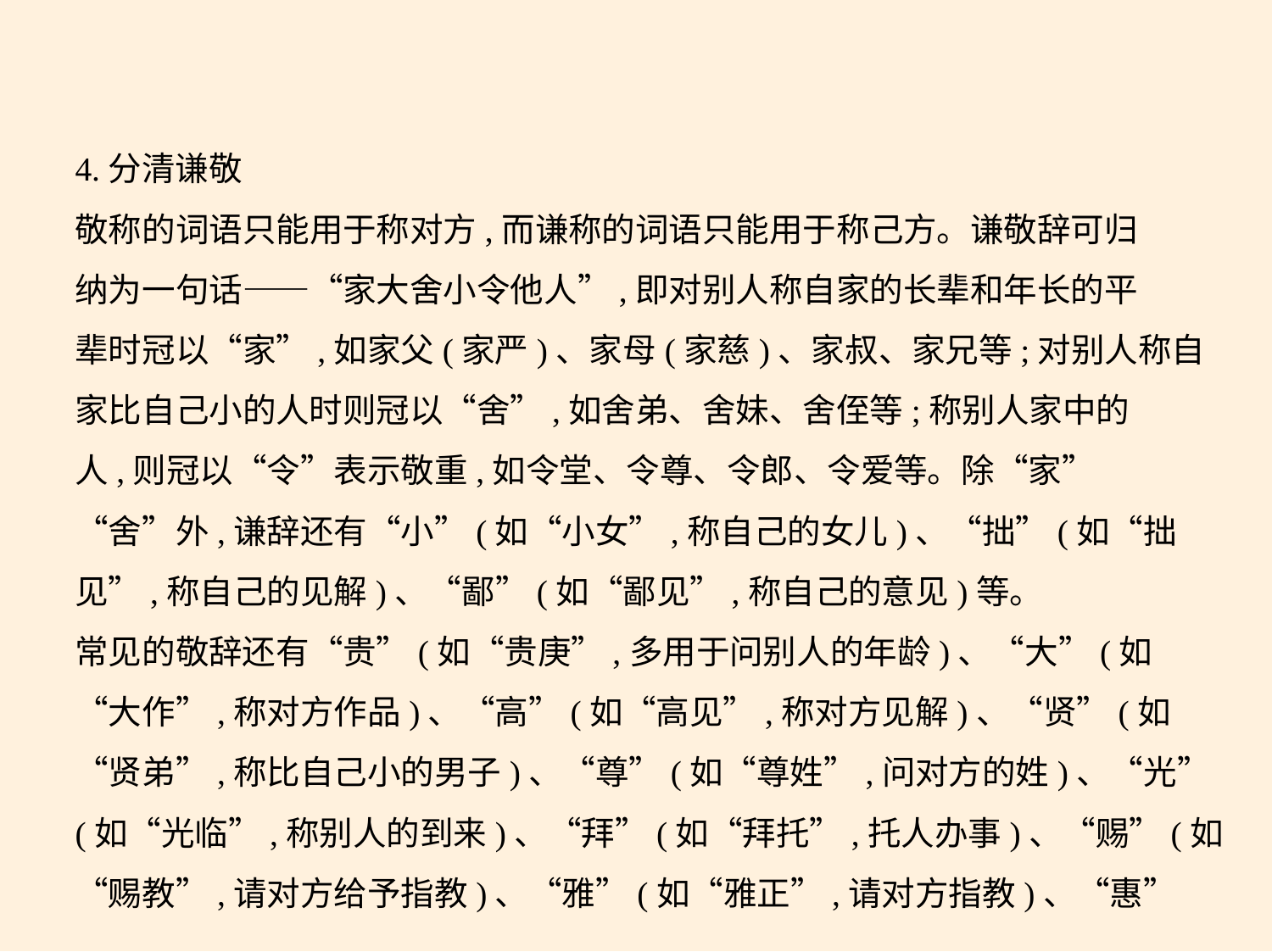

4.分清谦敬
敬称的词语只能用于称对方,而谦称的词语只能用于称己方。谦敬辞可归
纳为一句话——“家大舍小令他人”,即对别人称自家的长辈和年长的平
辈时冠以“家”,如家父(家严)、家母(家慈)、家叔、家兄等;对别人称自
家比自己小的人时则冠以“舍”,如舍弟、舍妹、舍侄等;称别人家中的
人,则冠以“令”表示敬重,如令堂、令尊、令郎、令爱等。除“家”
“舍”外,谦辞还有“小”(如“小女”,称自己的女儿)、“拙”(如“拙
见”,称自己的见解)、“鄙”(如“鄙见”,称自己的意见)等。
常见的敬辞还有“贵”(如“贵庚”,多用于问别人的年龄)、“大”(如
“大作”,称对方作品)、“高”(如“高见”,称对方见解)、“贤”(如
“贤弟”,称比自己小的男子)、“尊”(如“尊姓”,问对方的姓)、“光”
(如“光临”,称别人的到来)、“拜”(如“拜托”,托人办事)、“赐”(如
“赐教”,请对方给予指教)、“雅”(如“雅正”,请对方指教)、“惠”